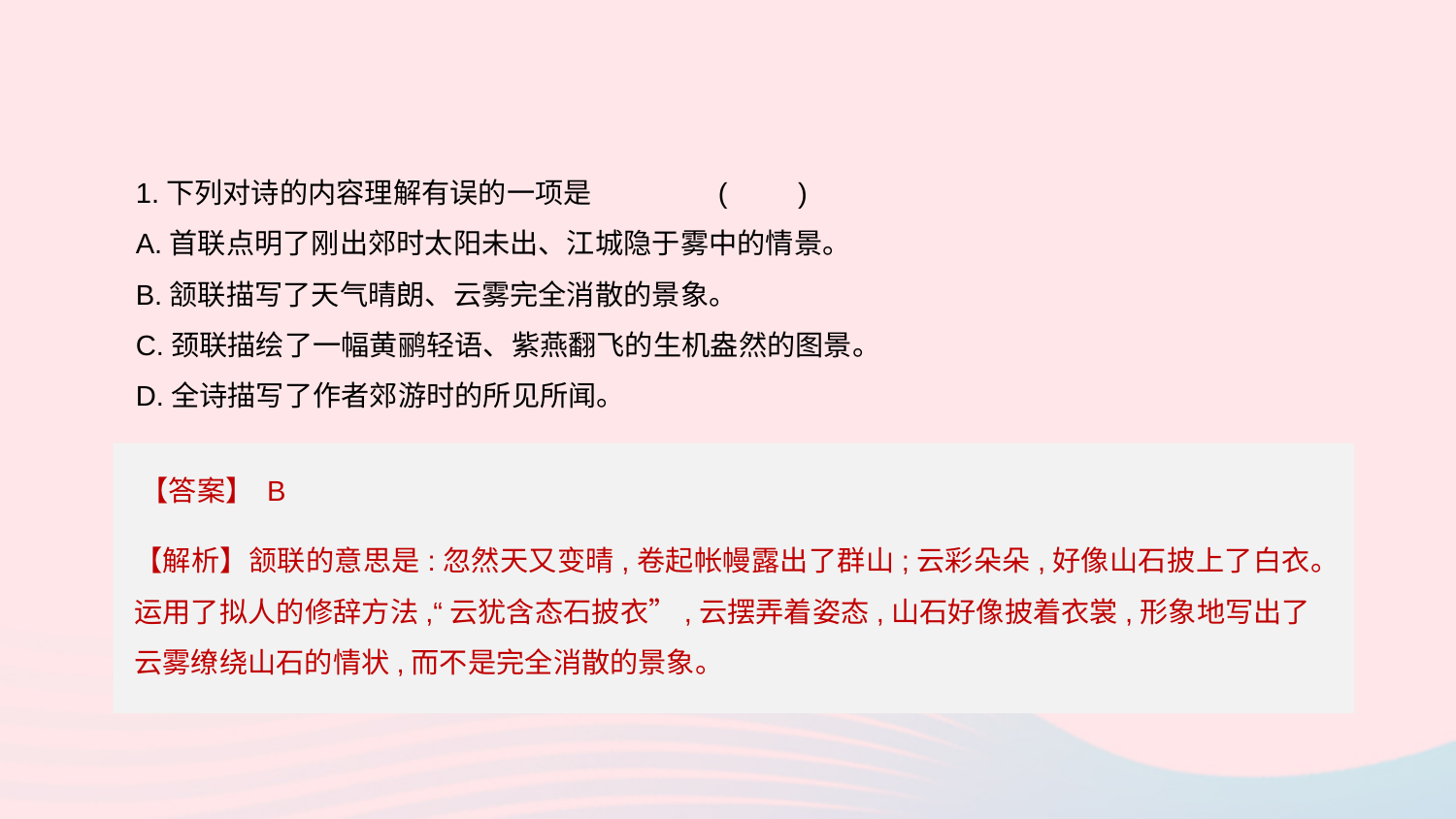

1.下列对诗的内容理解有误的一项是	(　　)
A.首联点明了刚出郊时太阳未出、江城隐于雾中的情景。
B.颔联描写了天气晴朗、云雾完全消散的景象。
C.颈联描绘了一幅黄鹂轻语、紫燕翻飞的生机盎然的图景。
D.全诗描写了作者郊游时的所见所闻。

【答案】 B
【解析】颔联的意思是:忽然天又变晴,卷起帐幔露出了群山;云彩朵朵,好像山石披上了白衣。运用了拟人的修辞方法,“云犹含态石披衣”,云摆弄着姿态,山石好像披着衣裳,形象地写出了云雾缭绕山石的情状,而不是完全消散的景象。